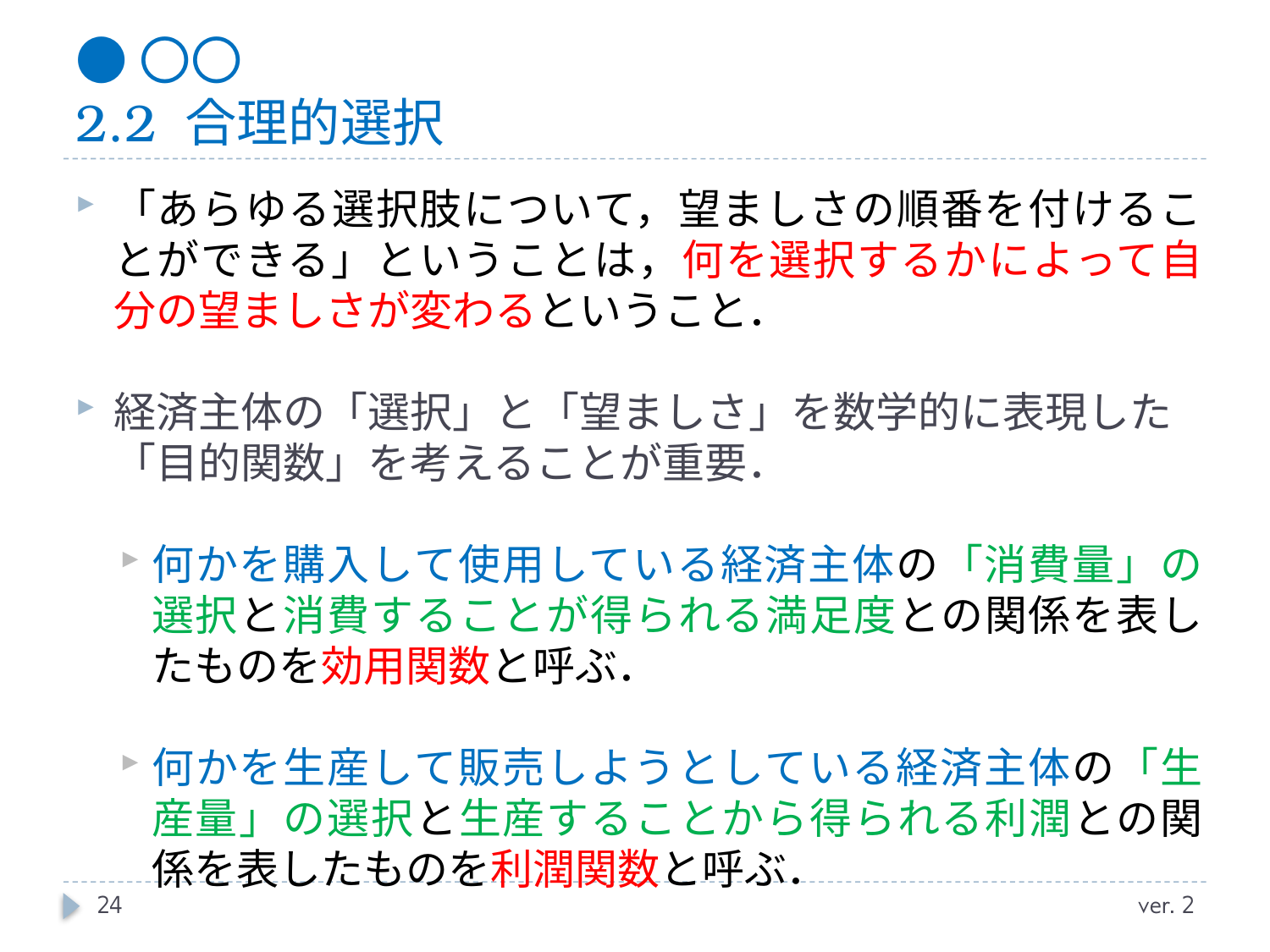

# ●〇〇 2.2 合理的選択
「あらゆる選択肢について，望ましさの順番を付けることができる」ということは，何を選択するかによって自分の望ましさが変わるということ．

経済主体の「選択」と「望ましさ」を数学的に表現した「目的関数」を考えることが重要．

何かを購入して使用している経済主体の「消費量」の選択と消費することが得られる満足度との関係を表したものを効用関数と呼ぶ．

何かを生産して販売しようとしている経済主体の「生産量」の選択と生産することから得られる利潤との関係を表したものを利潤関数と呼ぶ．
24
ver. 2